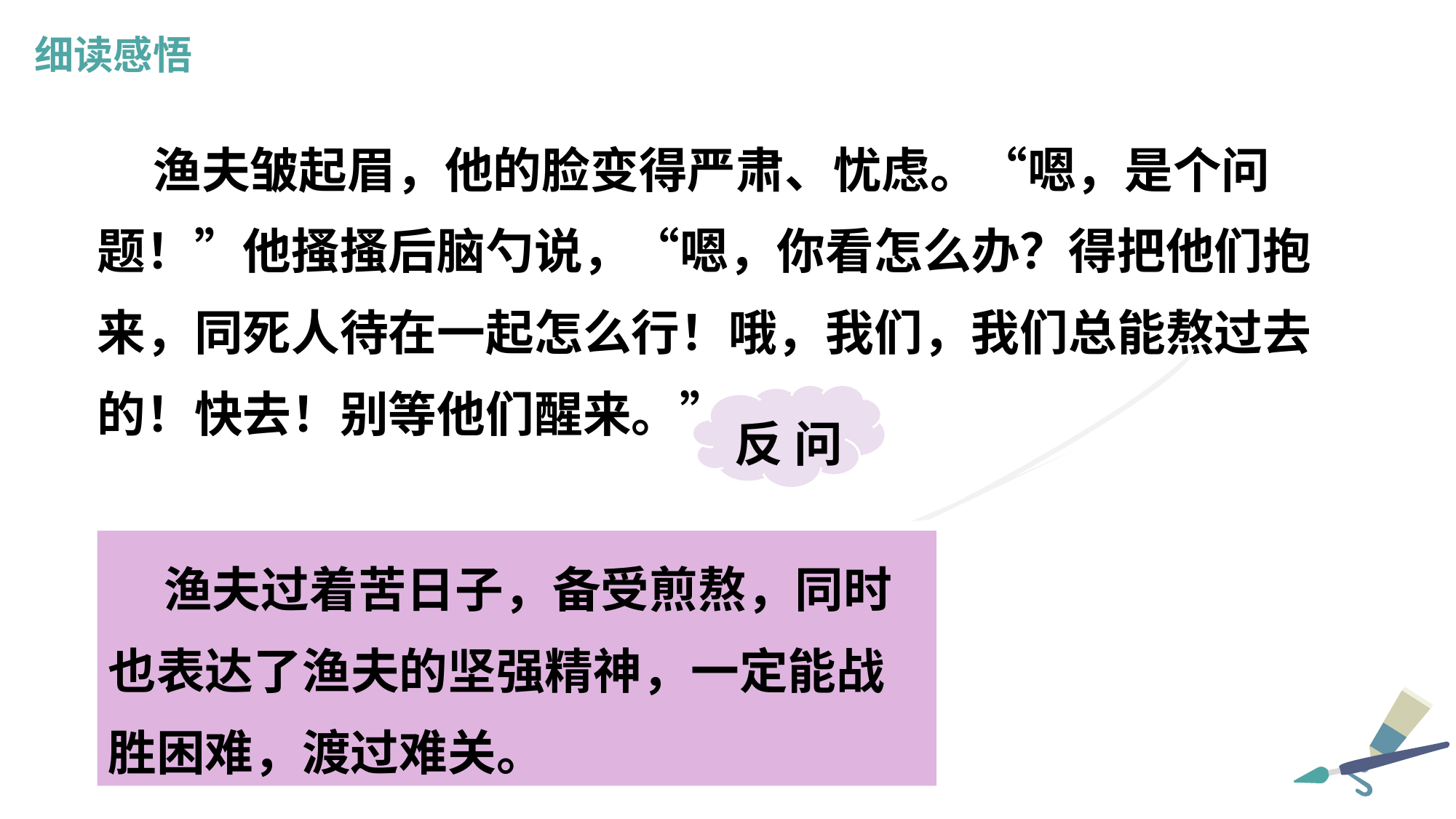

细读感悟
    渔夫皱起眉，他的脸变得严肃、忧虑。“嗯，是个问题！”他搔搔后脑勺说，“嗯，你看怎么办？得把他们抱来，同死人待在一起怎么行！哦，我们，我们总能熬过去的！快去！别等他们醒来。”

反 问

    渔夫过着苦日子，备受煎熬，同时也表达了渔夫的坚强精神，一定能战胜困难，渡过难关。